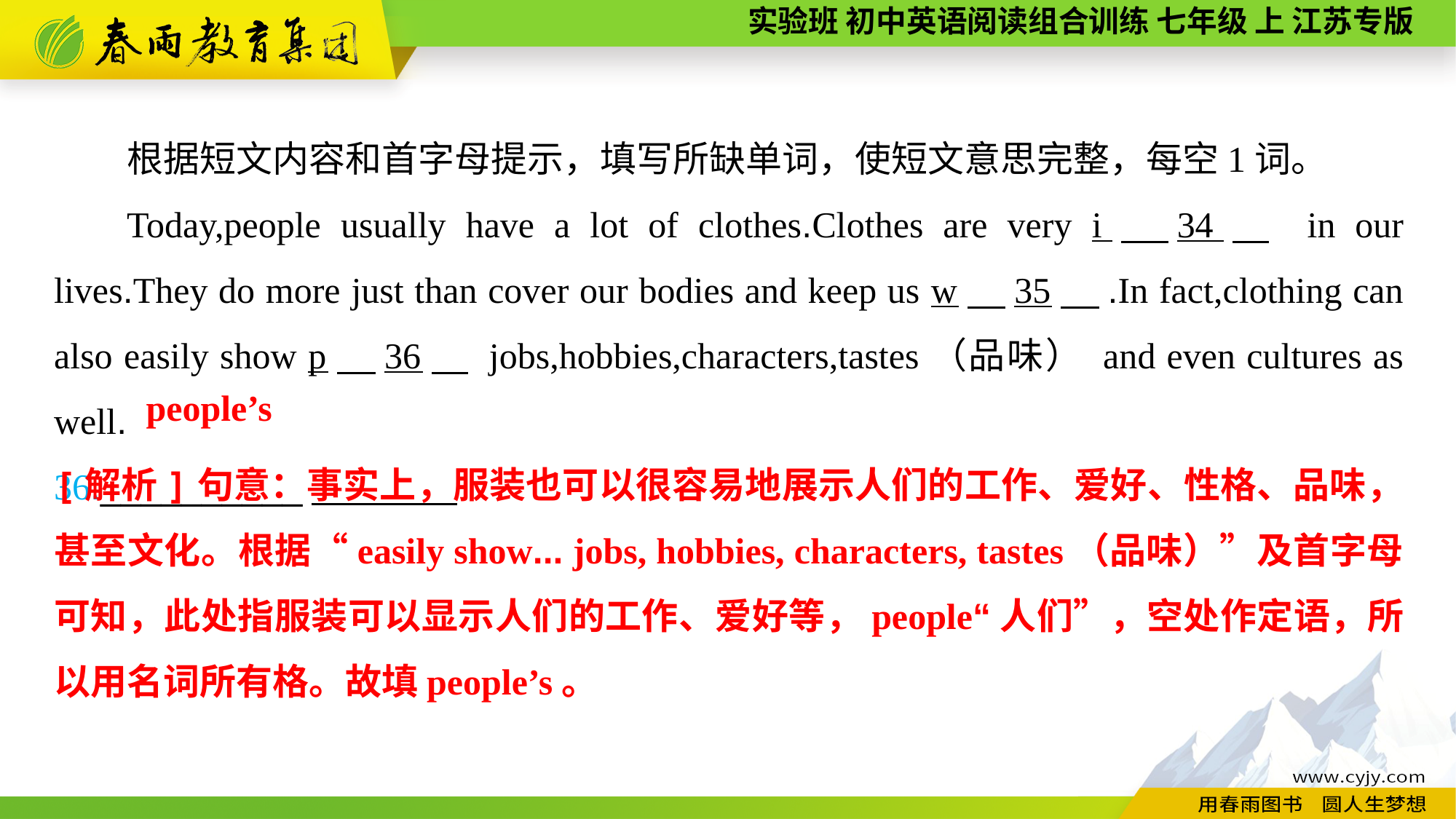

根据短文内容和首字母提示，填写所缺单词，使短文意思完整，每空1词。
Today,people usually have a lot of clothes.Clothes are very i　34　 in our lives.They do more just than cover our bodies and keep us w　35　.In fact,clothing can also easily show p　36　 jobs,hobbies,characters,tastes（品味） and even cultures as well.
36.__________
people’s
[解析]句意：事实上，服装也可以很容易地展示人们的工作、爱好、性格、品味，甚至文化。根据“easily show... jobs, hobbies, characters, tastes（品味）”及首字母可知，此处指服装可以显示人们的工作、爱好等，people“人们”，空处作定语，所以用名词所有格。故填people’s。